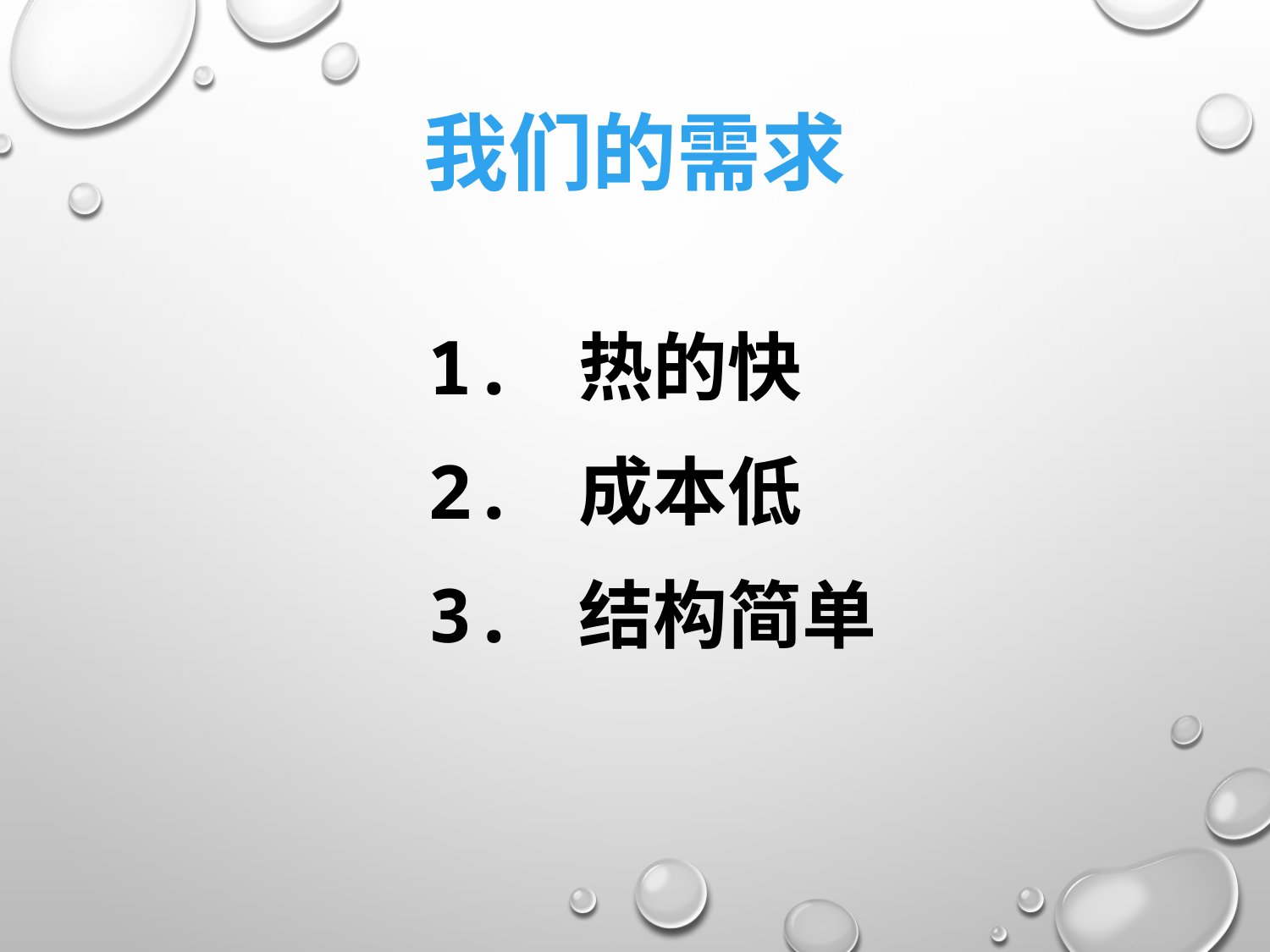

我们的需求
1. 热的快
2. 成本低
3. 结构简单